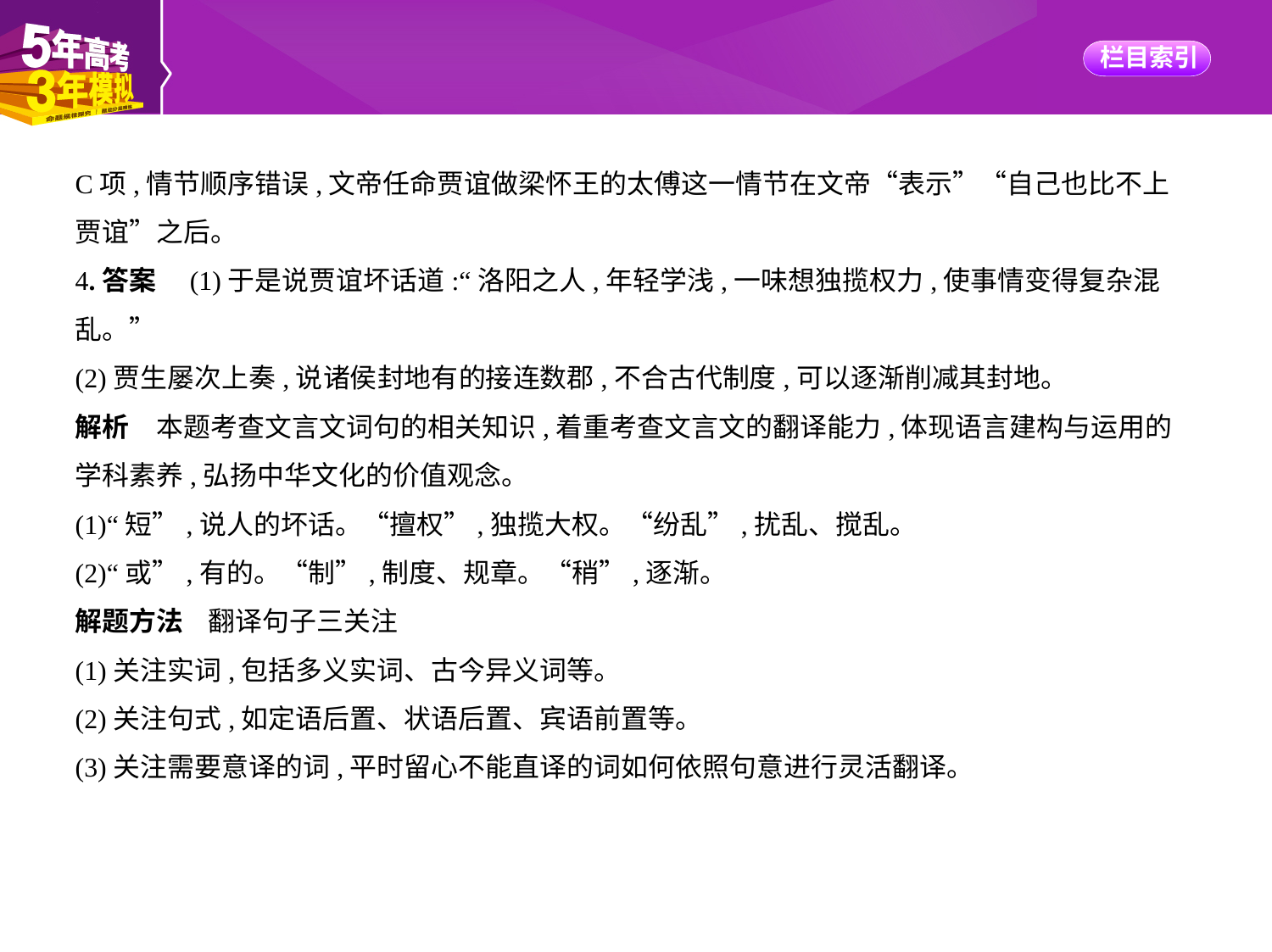

C项,情节顺序错误,文帝任命贾谊做梁怀王的太傅这一情节在文帝“表示”“自己也比不上
贾谊”之后。
4.答案　(1)于是说贾谊坏话道:“洛阳之人,年轻学浅,一味想独揽权力,使事情变得复杂混
乱。”
(2)贾生屡次上奏,说诸侯封地有的接连数郡,不合古代制度,可以逐渐削减其封地。
解析　本题考查文言文词句的相关知识,着重考查文言文的翻译能力,体现语言建构与运用的
学科素养,弘扬中华文化的价值观念。
(1)“短”,说人的坏话。“擅权”,独揽大权。“纷乱”,扰乱、搅乱。
(2)“或”,有的。“制”,制度、规章。“稍”,逐渐。
解题方法    翻译句子三关注
(1)关注实词,包括多义实词、古今异义词等。
(2)关注句式,如定语后置、状语后置、宾语前置等。
(3)关注需要意译的词,平时留心不能直译的词如何依照句意进行灵活翻译。